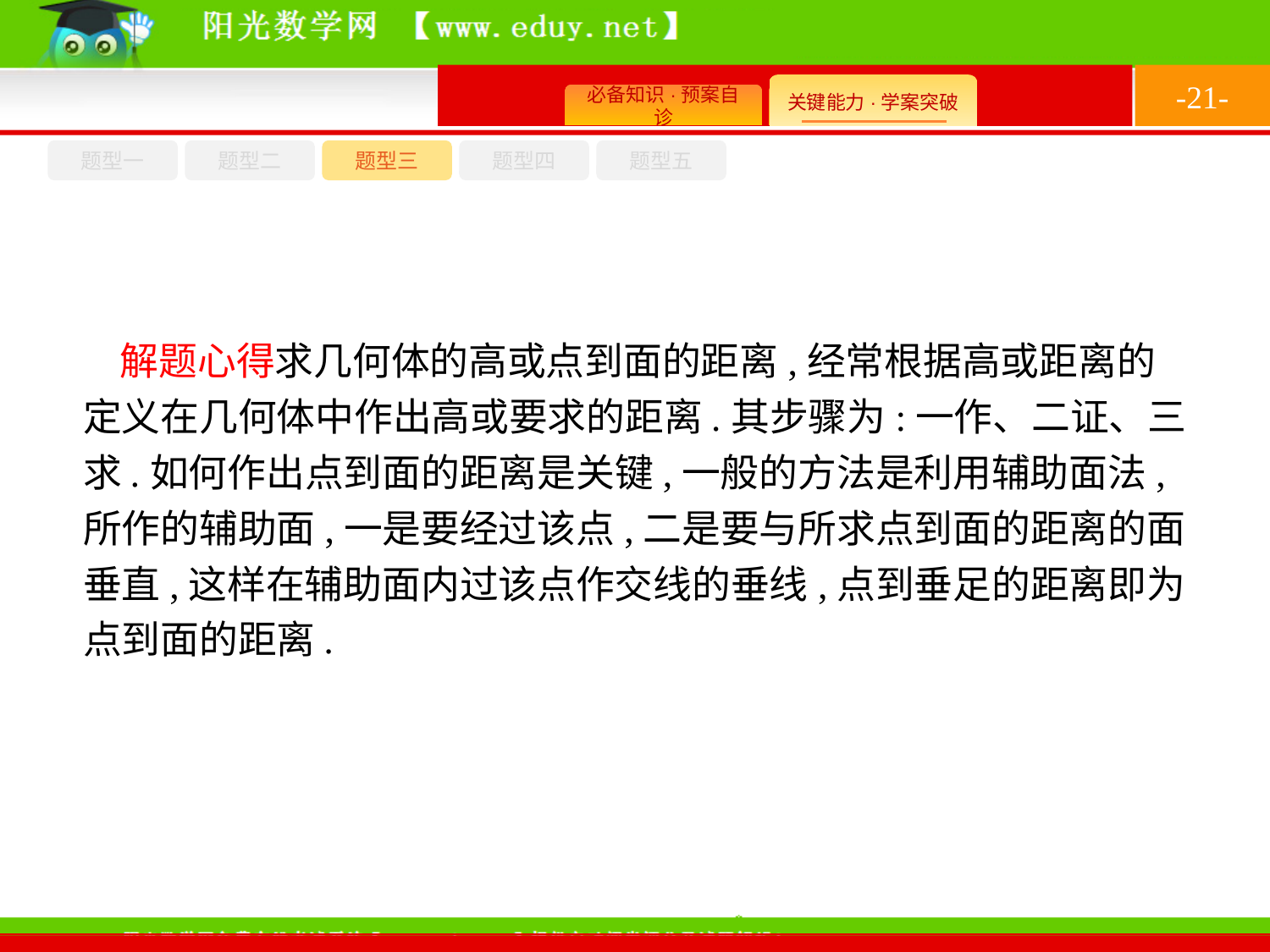

-21-
题型四
题型五
题型一
题型三
题型二
解题心得求几何体的高或点到面的距离,经常根据高或距离的定义在几何体中作出高或要求的距离.其步骤为:一作、二证、三求.如何作出点到面的距离是关键,一般的方法是利用辅助面法,所作的辅助面,一是要经过该点,二是要与所求点到面的距离的面垂直,这样在辅助面内过该点作交线的垂线,点到垂足的距离即为点到面的距离.